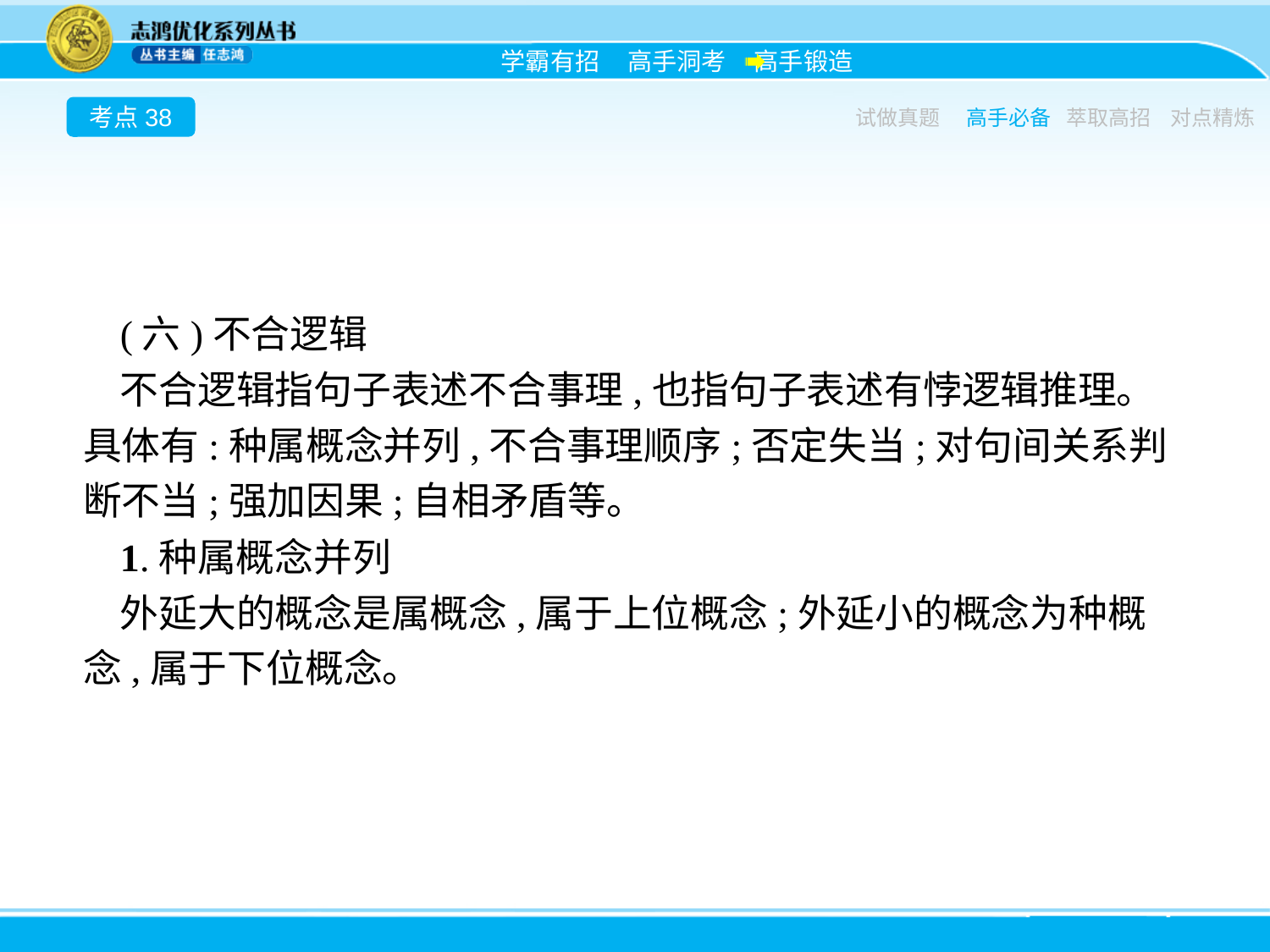

考点38
试做真题
高手必备
萃取高招
对点精炼
(六)不合逻辑
不合逻辑指句子表述不合事理,也指句子表述有悖逻辑推理。具体有:种属概念并列,不合事理顺序;否定失当;对句间关系判断不当;强加因果;自相矛盾等。
1.种属概念并列
外延大的概念是属概念,属于上位概念;外延小的概念为种概念,属于下位概念。